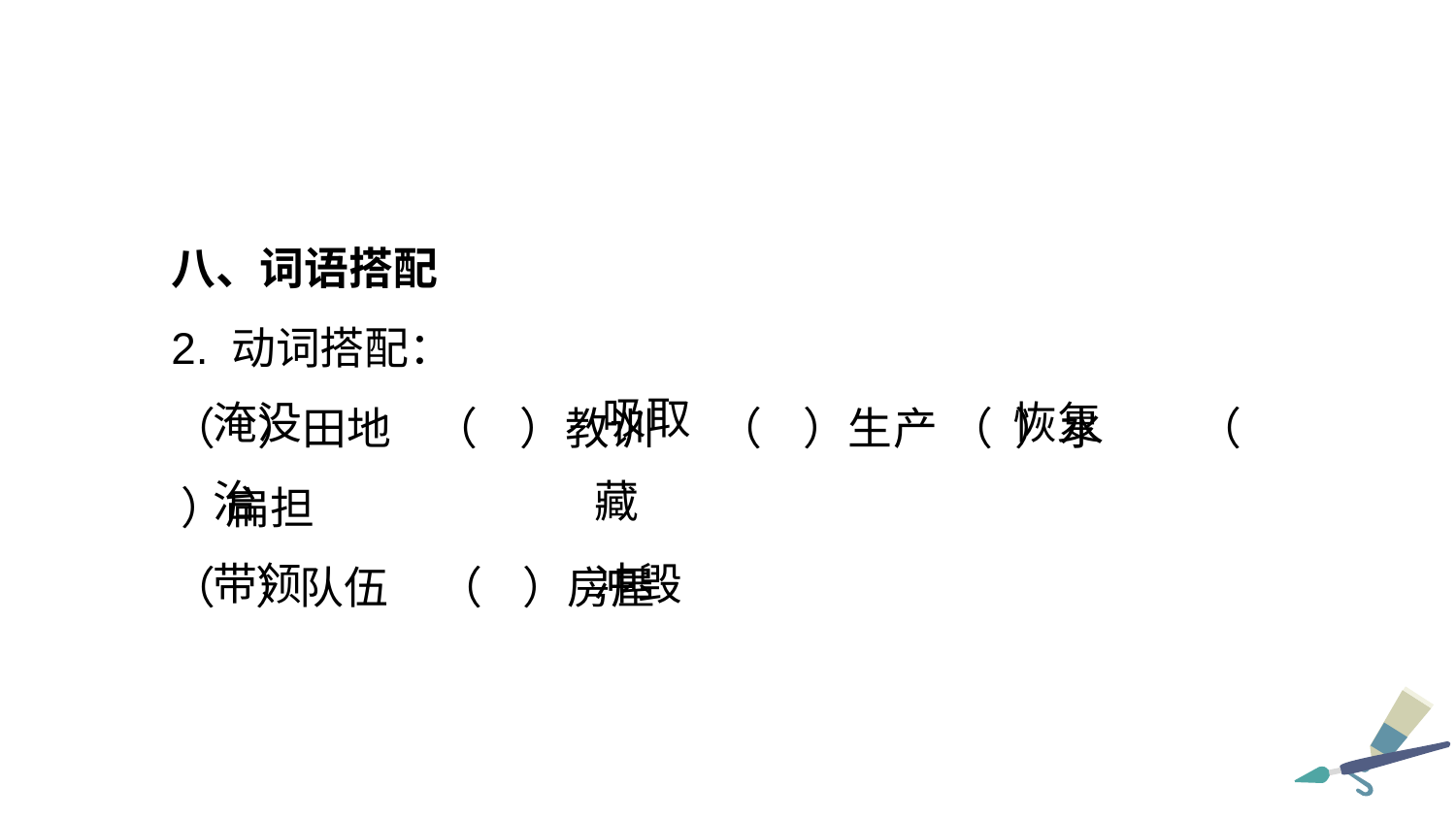

八、词语搭配
2. 动词搭配：
（    ）田地    （    ）教训      （    ）生产 （  ）水         （  ）扁担
（    ）队伍     （    ）房屋
吸取
恢复
淹没
藏
治
带领
冲毁